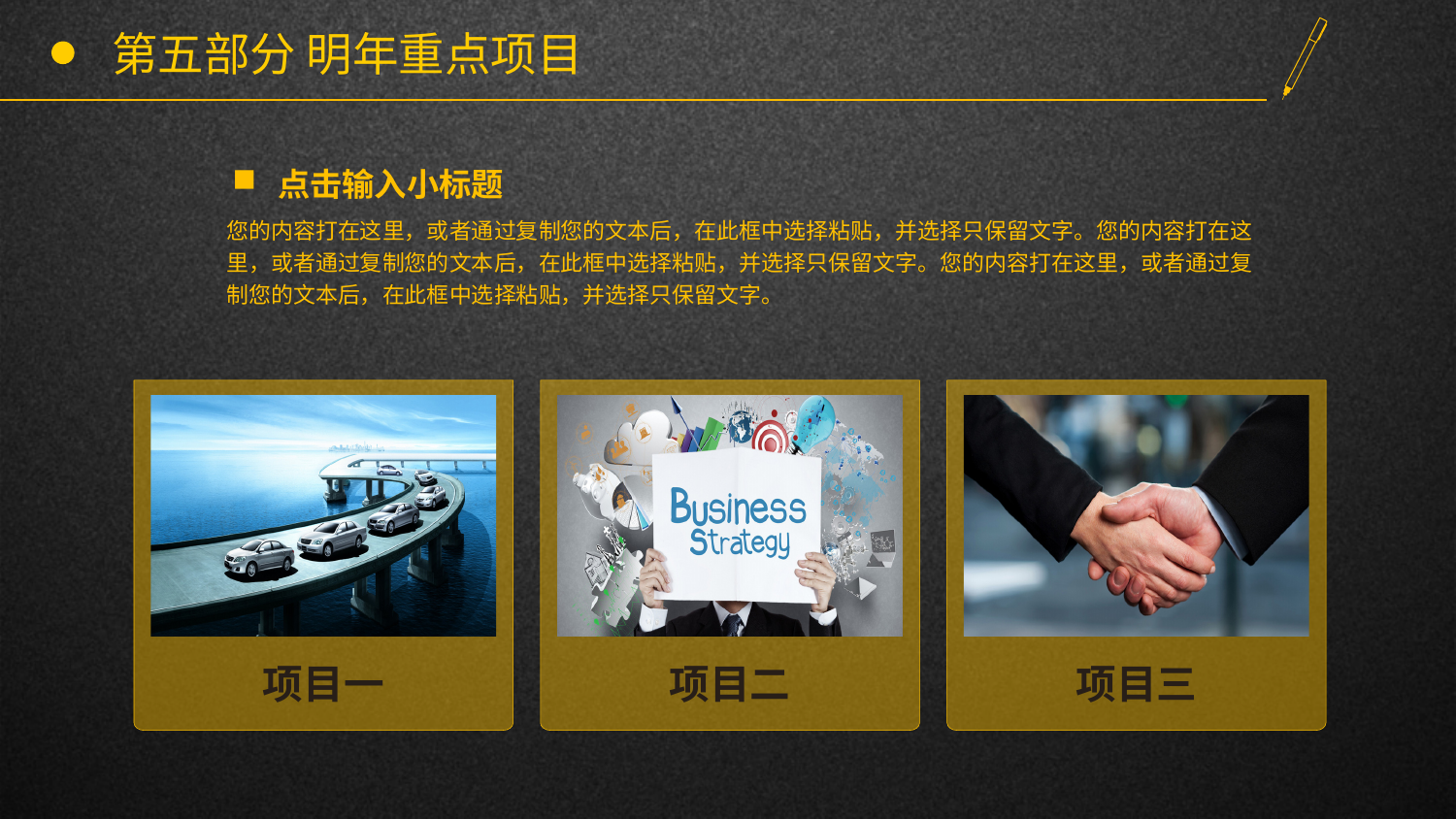

# 第五部分 明年重点项目
点击输入小标题
您的内容打在这里，或者通过复制您的文本后，在此框中选择粘贴，并选择只保留文字。您的内容打在这里，或者通过复制您的文本后，在此框中选择粘贴，并选择只保留文字。您的内容打在这里，或者通过复制您的文本后，在此框中选择粘贴，并选择只保留文字。

项目一
项目二
项目三